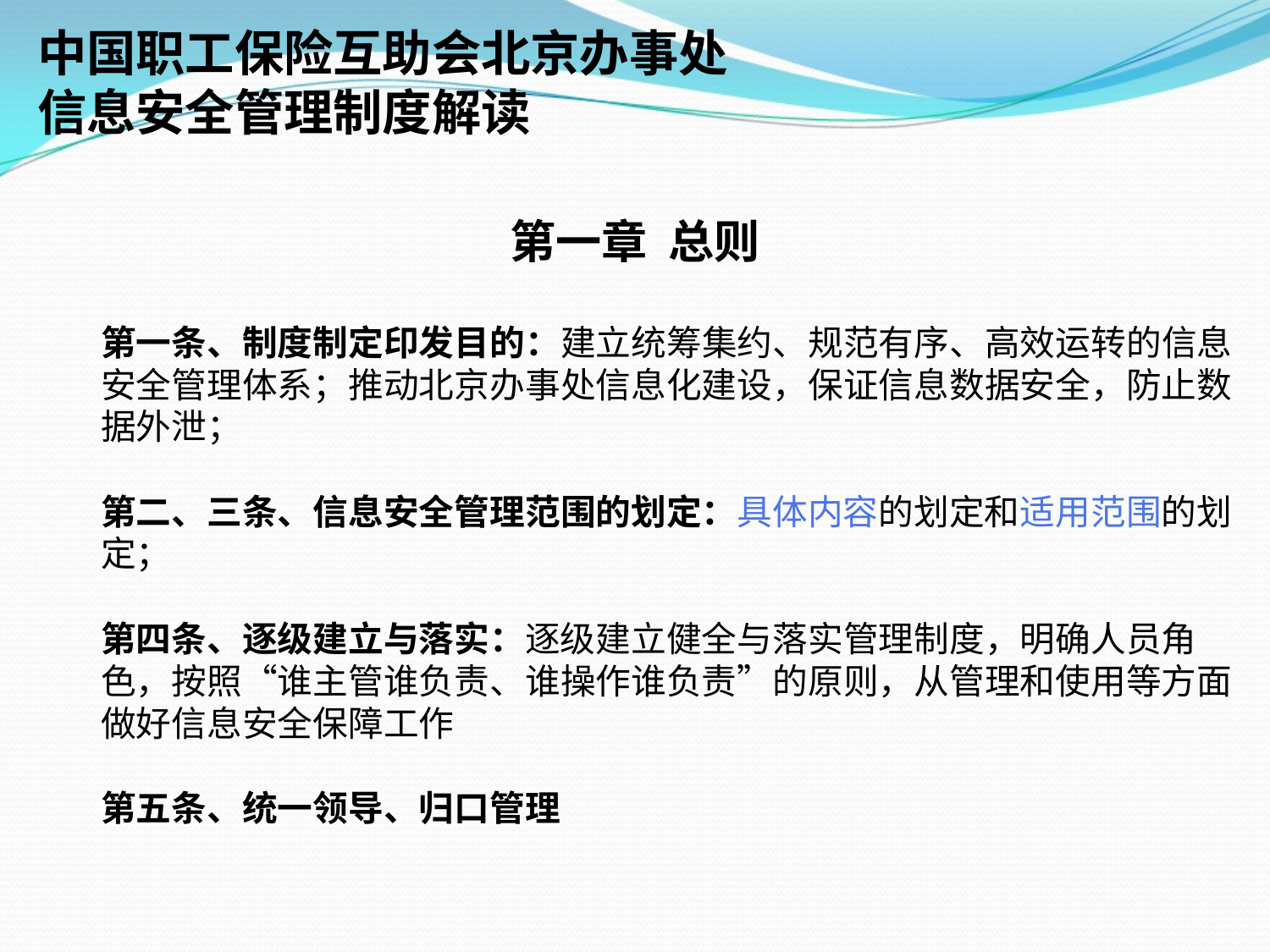

中国职工保险互助会北京办事处
信息安全管理制度解读
第一章  总则

第一条、制度制定印发目的：建立统筹集约、规范有序、高效运转的信息安全管理体系；推动北京办事处信息化建设，保证信息数据安全，防止数据外泄；

第二、三条、信息安全管理范围的划定：具体内容的划定和适用范围的划定；

第四条、逐级建立与落实：逐级建立健全与落实管理制度，明确人员角色，按照“谁主管谁负责、谁操作谁负责”的原则，从管理和使用等方面做好信息安全保障工作

第五条、统一领导、归口管理